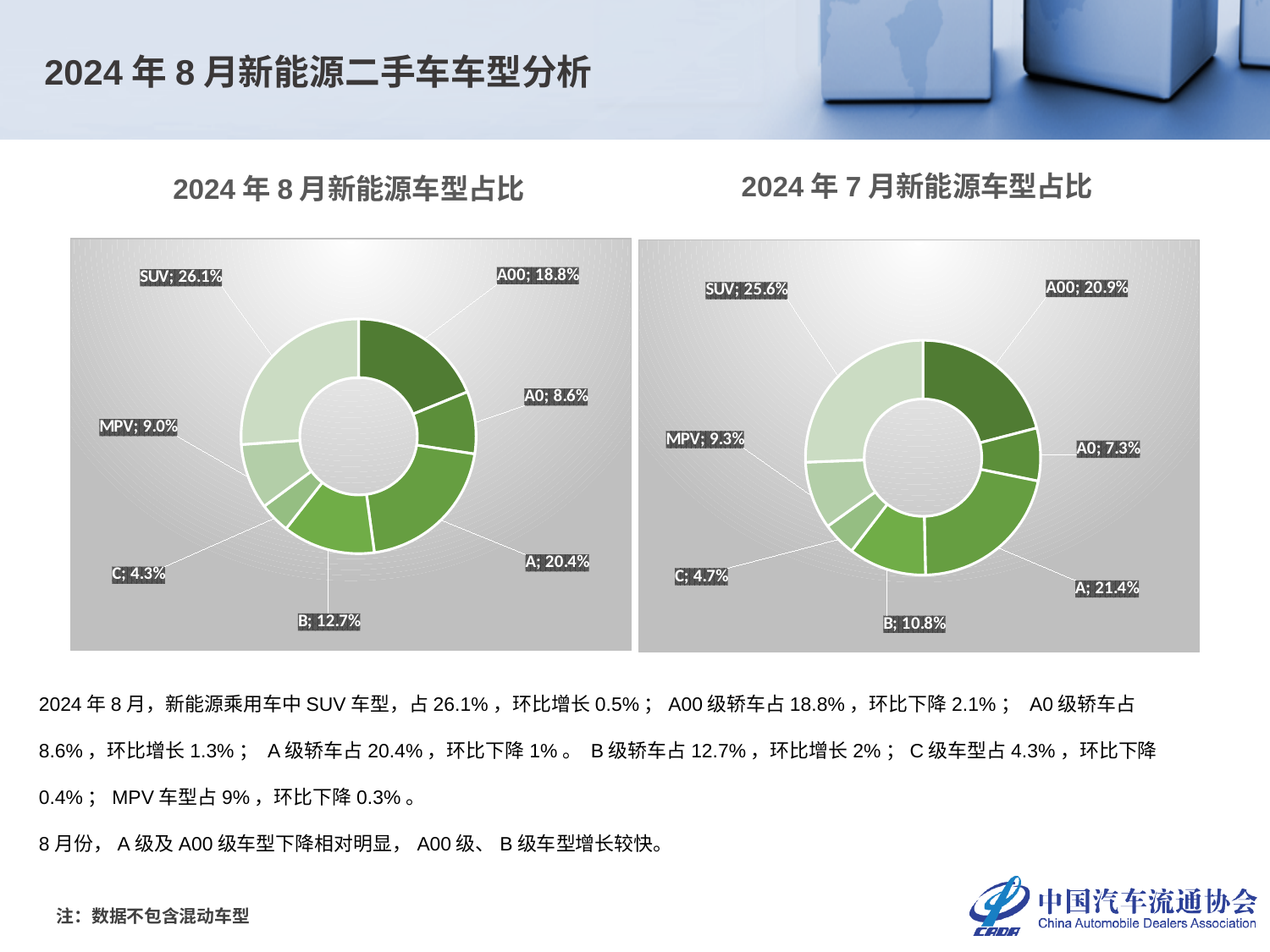

2024年8月新能源二手车车型分析
2024年7月新能源车型占比
2024年8月新能源车型占比

### Chart

| Category |  |
|---|---|
| A00 | 0.1883215245541168 |
| A0 | 0.08580503298314195 |
| A | 0.204300024431957 |
| B | 0.1272904959687271 |
| C | 0.04265819692157342 |
| MPV | 0.0903493769850965 |
| SUV | 0.2612753481553872 |

### Chart

| Category |  |
|---|---|
| A00 | 0.209331399709956 |
| A0 | 0.0727109066359954 |
| A | 0.21448217232584887 |
| B | 0.10751612741911287 |
| C | 0.04655698354753213 |
| MPV | 0.0932139820973146 |
| SUV | 0.25618842826423965 |
2024年8月，新能源乘用车中SUV车型，占26.1%，环比增长0.5%；A00级轿车占18.8%，环比下降2.1%； A0级轿车占8.6%，环比增长1.3%； A级轿车占20.4%，环比下降1%。 B级轿车占12.7%，环比增长2%；C级车型占4.3%，环比下降0.4%；MPV车型占9%，环比下降0.3%。
8月份，A级及A00级车型下降相对明显，A00级、B级车型增长较快。
注：数据不包含混动车型